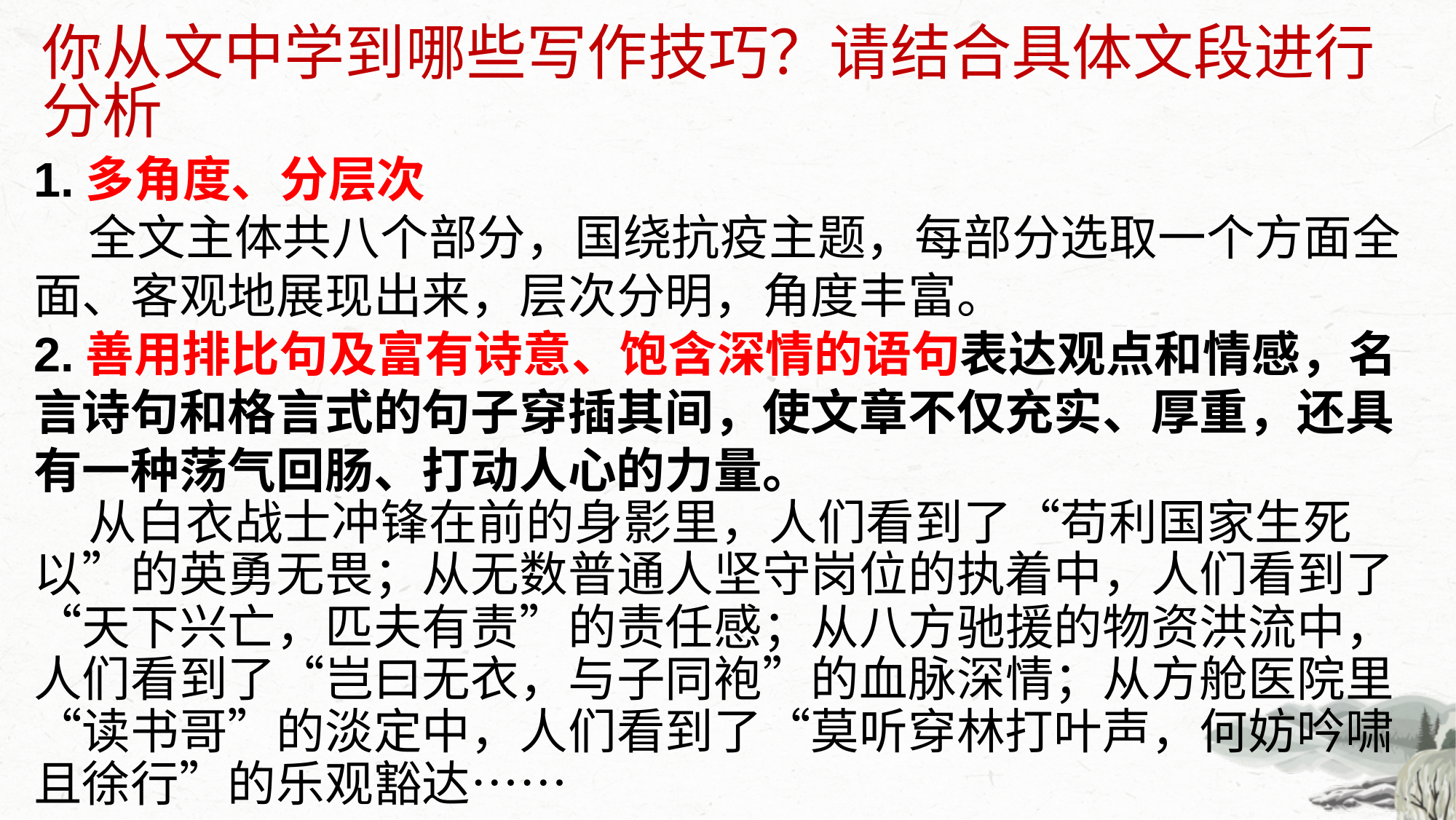

你从文中学到哪些写作技巧？请结合具体文段进行分析
1.多角度、分层次
    全文主体共八个部分，国绕抗疫主题，每部分选取一个方面全面、客观地展现出来，层次分明，角度丰富。
2.善用排比句及富有诗意、饱含深情的语句表达观点和情感，名言诗句和格言式的句子穿插其间，使文章不仅充实、厚重，还具有一种荡气回肠、打动人心的力量。
    从白衣战士冲锋在前的身影里，人们看到了“苟利国家生死以”的英勇无畏；从无数普通人坚守岗位的执着中，人们看到了“天下兴亡，匹夫有责”的责任感；从八方驰援的物资洪流中，人们看到了“岂曰无衣，与子同袍”的血脉深情；从方舱医院里“读书哥”的淡定中，人们看到了“莫听穿林打叶声，何妨吟啸且徐行”的乐观豁达……